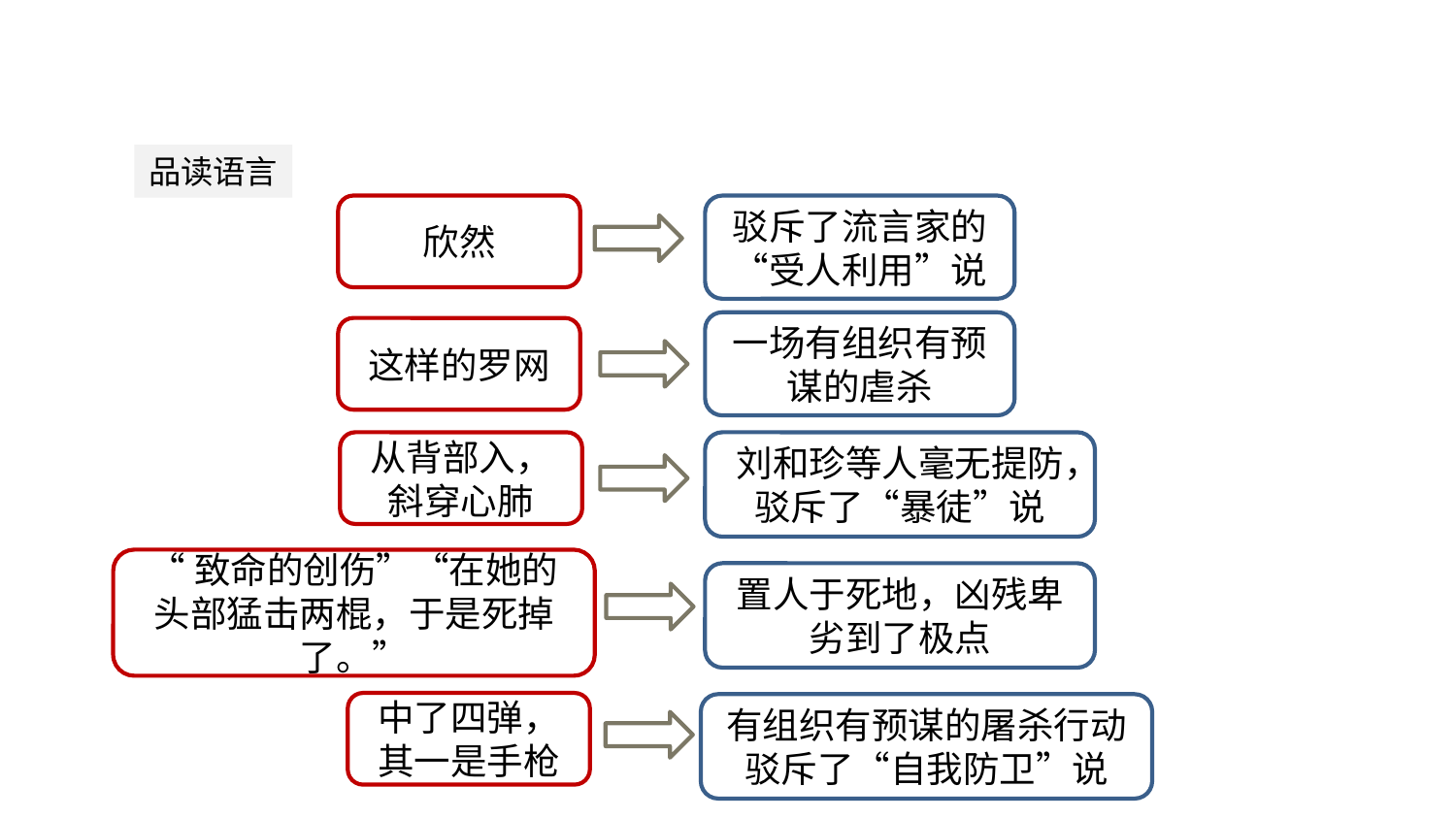

精读体会
品读语言
欣然
驳斥了流言家的“受人利用”说

一场有组织有预谋的虐杀
这样的罗网

从背部入，斜穿心肺
刘和珍等人毫无提防，驳斥了“暴徒”说

“致命的创伤”“在她的头部猛击两棍，于是死掉了。”
置人于死地，凶残卑劣到了极点

中了四弹，其一是手枪
有组织有预谋的屠杀行动驳斥了“自我防卫”说